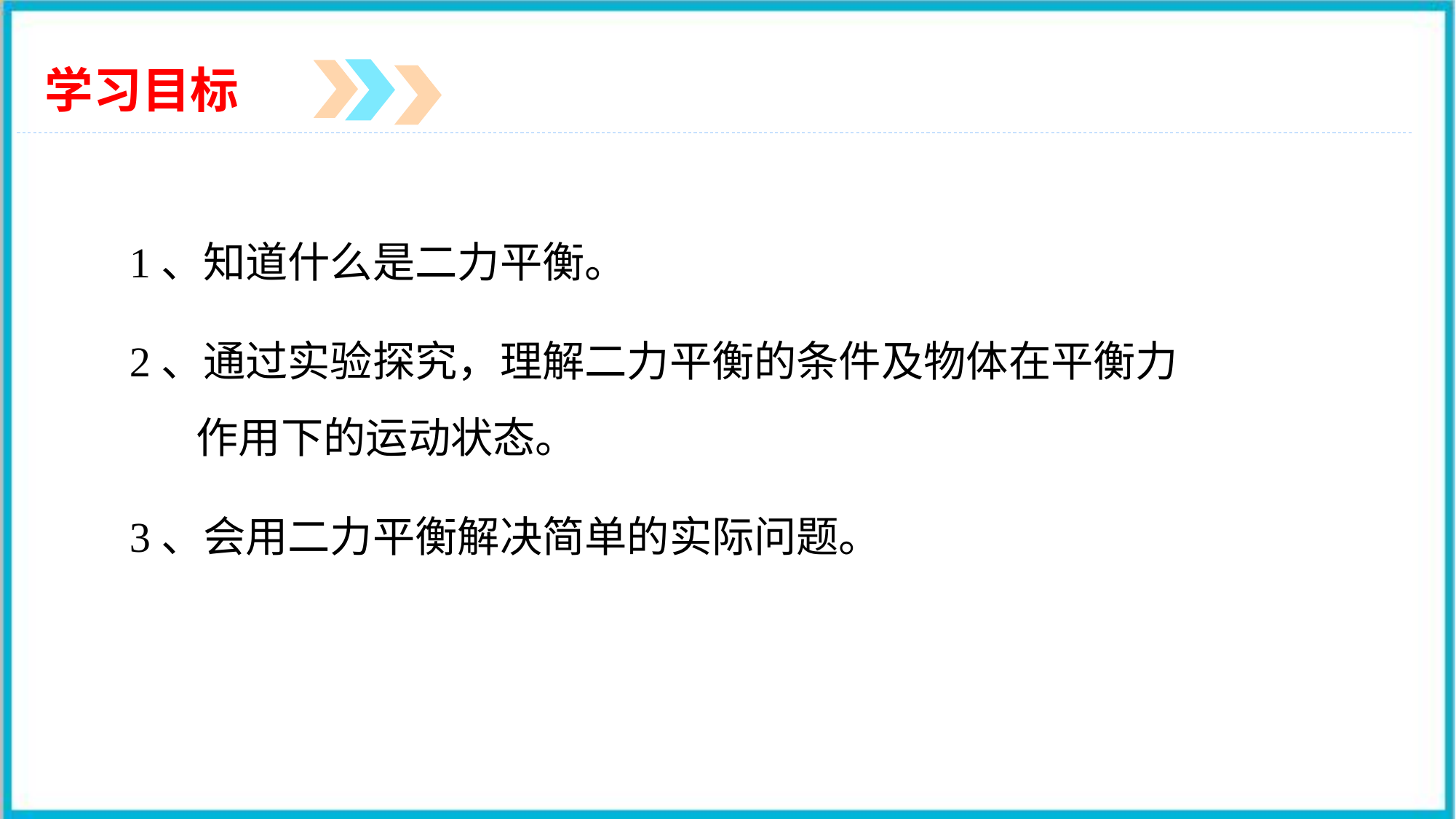

学习目标

1、知道什么是二力平衡。
2、通过实验探究，理解二力平衡的条件及物体在平衡力
      作用下的运动状态。
3、会用二力平衡解决简单的实际问题。